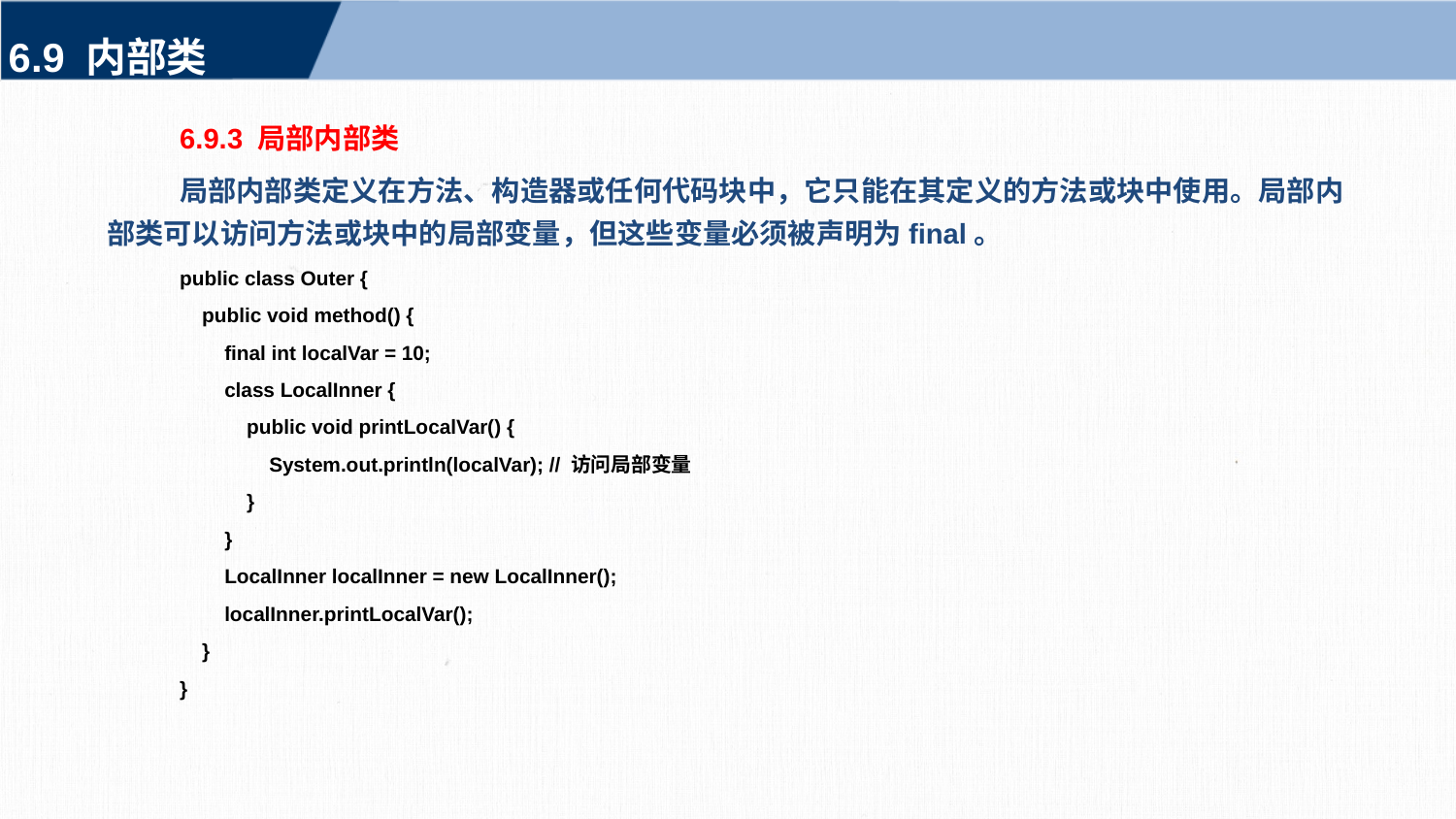

6.9 内部类

6.9.3 局部内部类
局部内部类定义在方法、构造器或任何代码块中，它只能在其定义的方法或块中使用。局部内部类可以访问方法或块中的局部变量，但这些变量必须被声明为final。
public class Outer {
    public void method() {
        final int localVar = 10;
        class LocalInner {
            public void printLocalVar() {
                System.out.println(localVar); // 访问局部变量
            }
        }
        LocalInner localInner = new LocalInner();
        localInner.printLocalVar();
    }
}